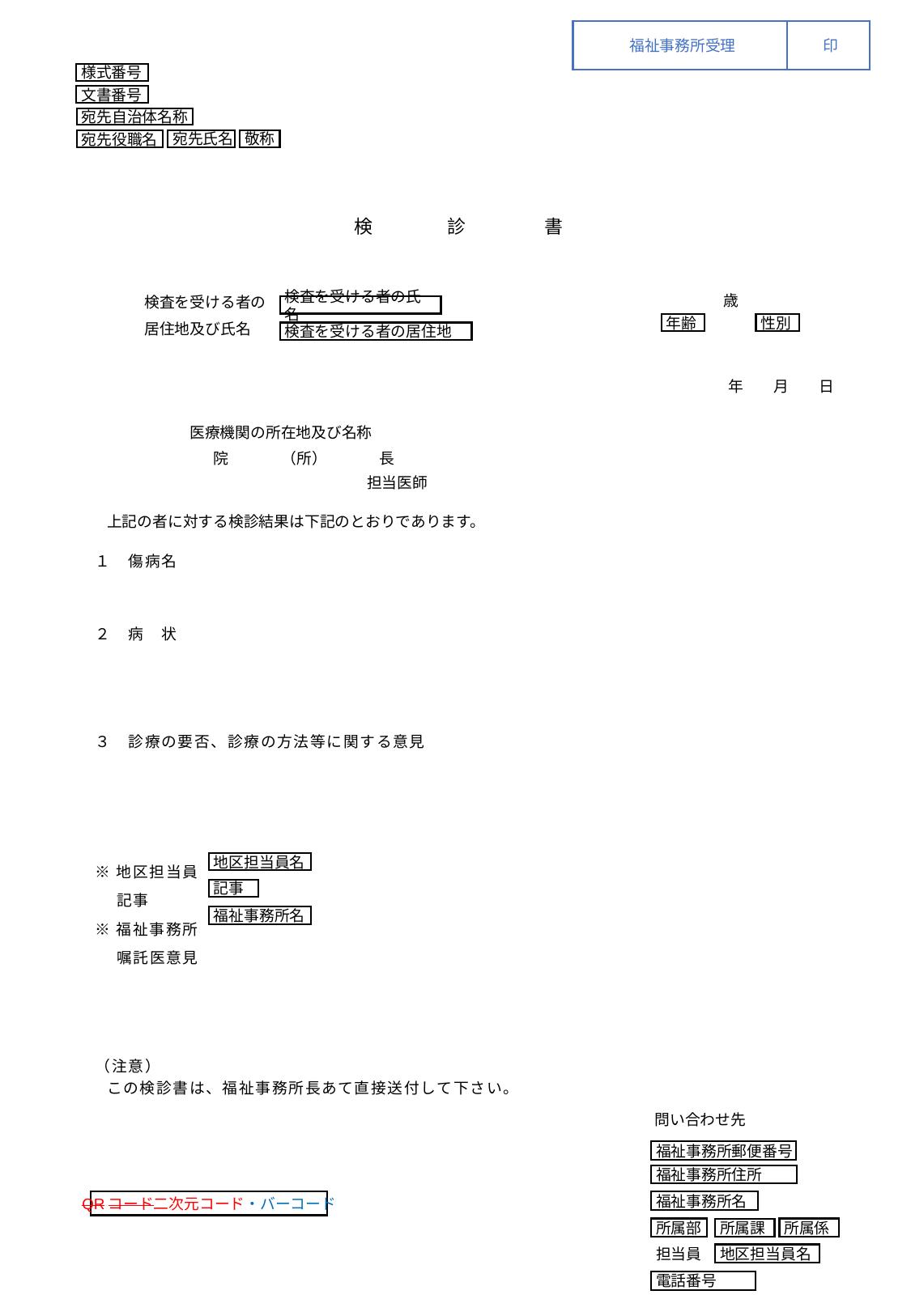

福祉事務所受理
印
様式番号
文書番号
宛先自治体名称
敬称
宛先氏名
宛先役職名
|  |  |  |  |  |  |  |  |  |  |  |  |  |  |
| --- | --- | --- | --- | --- | --- | --- | --- | --- | --- | --- | --- | --- | --- |
| 検　　　　診 　　　　書 |  |  |  |  |  |  |  |  | 検　　　　診 　　　　書 |  |  |  |  |
|  |  |  |  |  |  |  |  |  |  |  |  |  |  |
|  |  |  | 検査を受ける者の |  |  |  |  |  |  | 歳 |  |  |  |
|  |  |  | 居住地及び氏名 |  |  |  |  |  |  |  |  |  |  |
|  |  |  |  |  |  | 宛先役職名 |  |  |  |  |  |  |  |
|  |  |  |  |  |  |  |  |  |  |  | 年　　月　　日 | 年　　月　　日 |  |
|  |  |  |  | 医療機関の所在地及び名称 | 医療機関の所在地及び名称 |  |  |  |  |  |  |  |  |
|  |  |  |  | 院　 　 　（所）　 　　長 | 院　 　 　（所）　 　　長 |  |  |  |  |  |  |  |  |
|  |  |  |  |  |  |  | 担当医師 | 担当医師 | 担当医師 |  |  |  |  |
|  | 上記の者に対する検診結果は下記のとおりであります。 |  |  |  |  |  |  |  |  |  |  |  |  |
|  | １　傷病名 |  |  |  |  |  |  |  |  |  |  |  |  |
|  | ２　病　状 |  |  |  |  |  |  |  |  |  |  |  |  |
|  | ３　診療の要否、診療の方法等に関する意見 ※地区担当員 　 記事 ※福祉事務所 　 嘱託医意見 |  |  |  |  |  |  |  |  |  |  |  |  |
|  | （注意） この検診書は、福祉事務所長あて直接送付して下さい。 |  |  |  |  |  |  |  |  |  |  |  |  |
|  |  |  |  |  |  |  |  |  |  |  |  |  |  |
|  |  |  |  |  |  |  |  |  |  |  |  |  |  |
|  |  |  |  |  |  |  |  |  |  |  |  |  |  |
検査を受ける者の氏名
年齢
性別
検査を受ける者の居住地
地区担当員名
記事
福祉事務所名
問い合わせ先
福祉事務所郵便番号
福祉事務所住所
福祉事務所名
所属部
所属係
所属課
担当員
地区担当員名
電話番号
QRコード二次元コード・バーコード